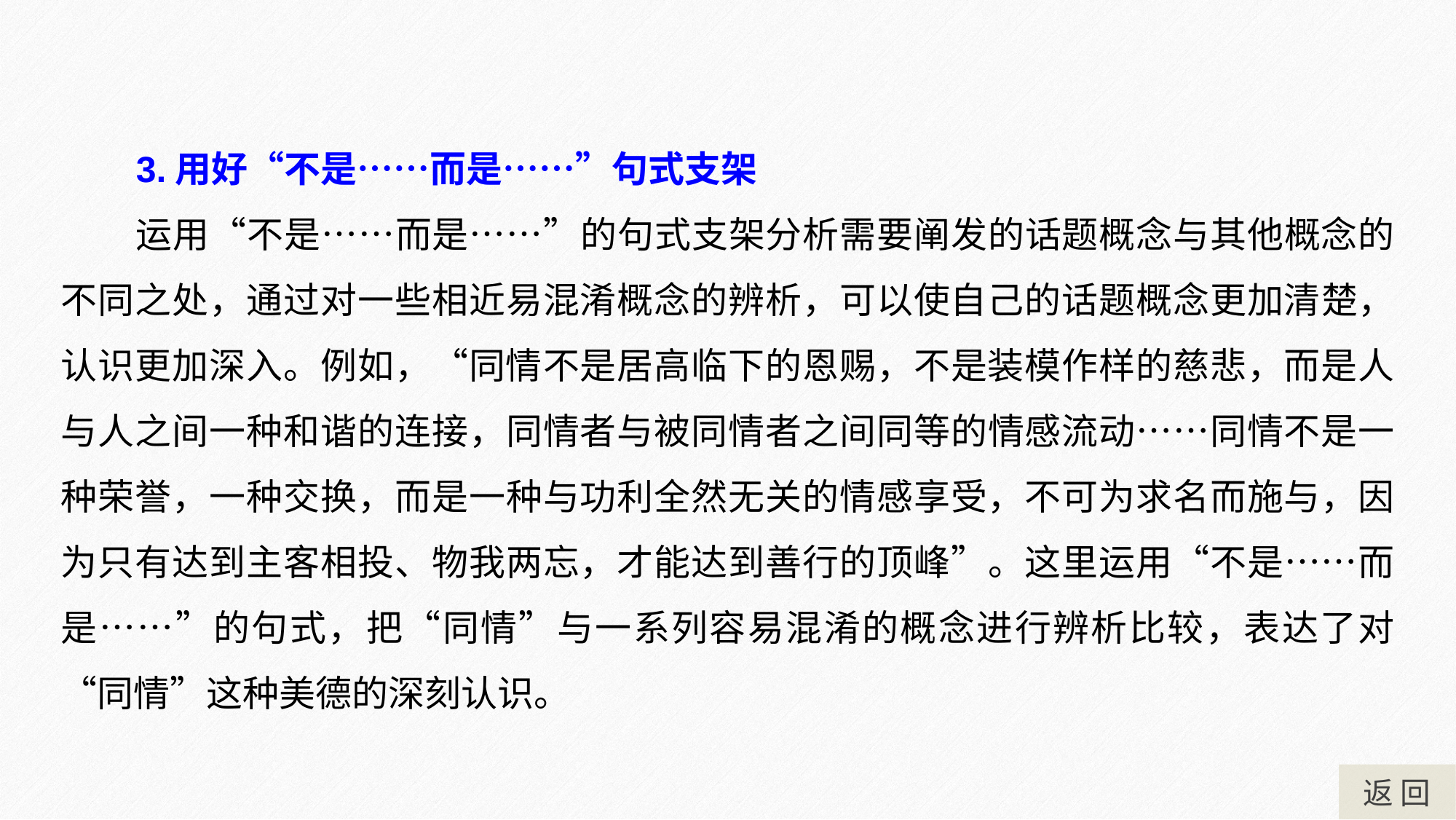

3.用好“不是……而是……”句式支架
运用“不是……而是……”的句式支架分析需要阐发的话题概念与其他概念的不同之处，通过对一些相近易混淆概念的辨析，可以使自己的话题概念更加清楚，认识更加深入。例如，“同情不是居高临下的恩赐，不是装模作样的慈悲，而是人与人之间一种和谐的连接，同情者与被同情者之间同等的情感流动……同情不是一种荣誉，一种交换，而是一种与功利全然无关的情感享受，不可为求名而施与，因为只有达到主客相投、物我两忘，才能达到善行的顶峰”。这里运用“不是……而是……”的句式，把“同情”与一系列容易混淆的概念进行辨析比较，表达了对“同情”这种美德的深刻认识。
返 回